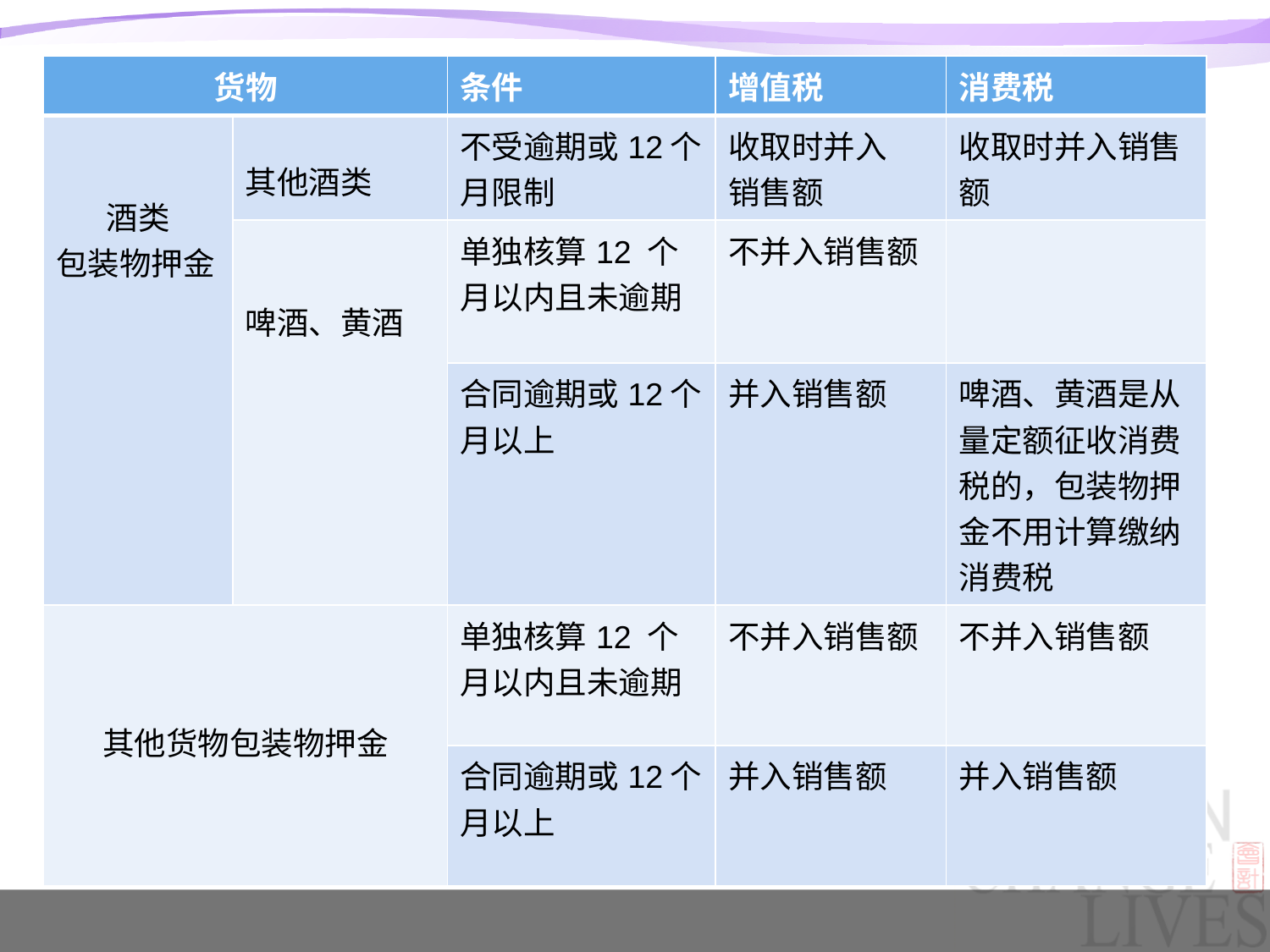

| 货物 |  | 条件 | 增值税 | 消费税 |
| --- | --- | --- | --- | --- |
| 酒类 包装物押金 | 其他酒类 | 不受逾期或12个月限制 | 收取时并入 销售额 | 收取时并入销售额 |
|  | 啤酒、黄酒 | 单独核算12 个月以内且未逾期 | 不并入销售额 |  |
|  |  | 合同逾期或12个月以上 | 并入销售额 | 啤酒、黄酒是从量定额征收消费税的，包装物押金不用计算缴纳消费税 |
| 其他货物包装物押金 |  | 单独核算12 个月以内且未逾期 | 不并入销售额 | 不并入销售额 |
|  |  | 合同逾期或12个月以上 | 并入销售额 | 并入销售额 |
#